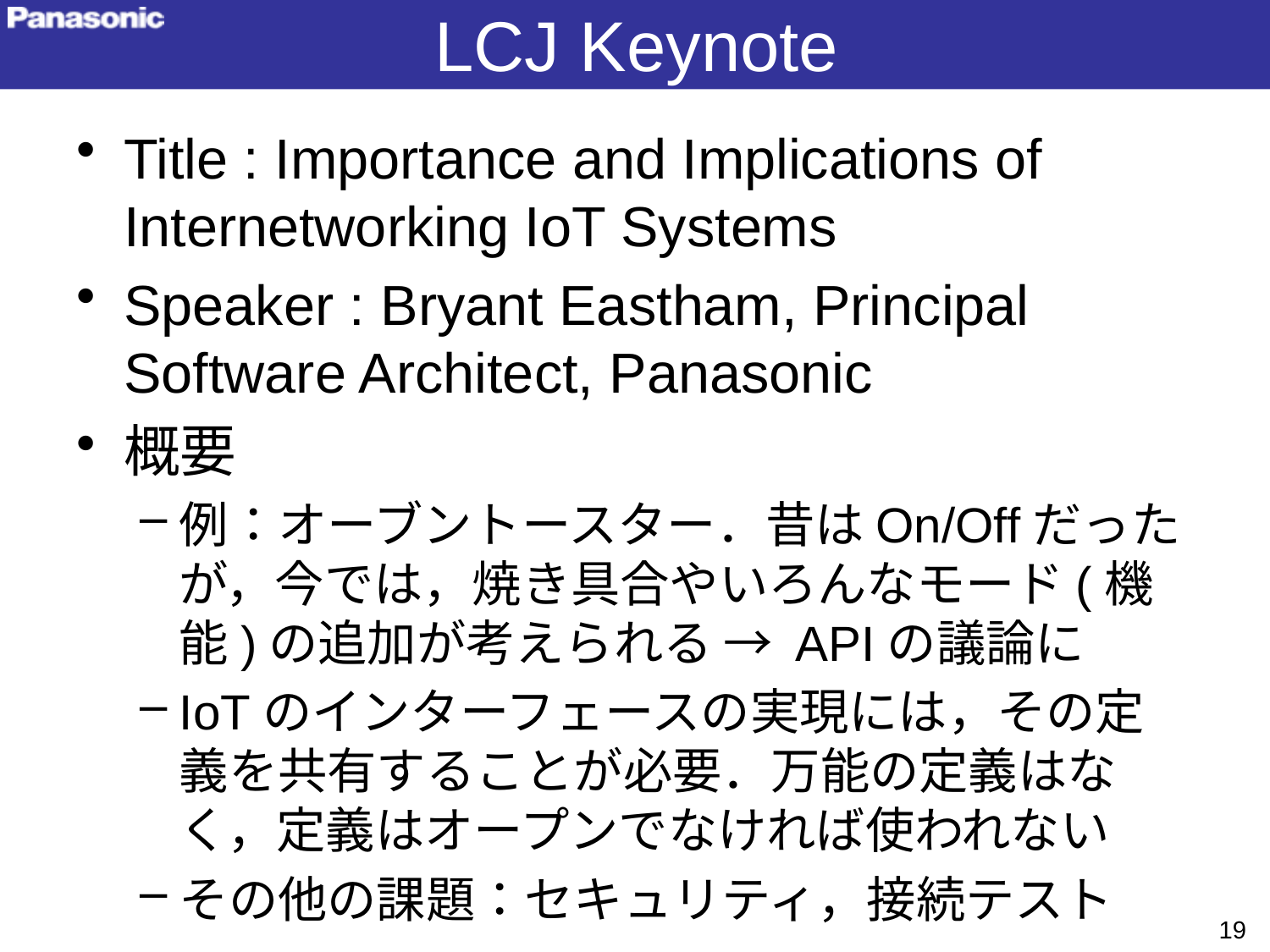

# LCJ Keynote
Title : Importance and Implications of Internetworking IoT Systems
Speaker : Bryant Eastham, Principal Software Architect, Panasonic
概要
例：オーブントースター．昔はOn/Offだったが，今では，焼き具合やいろんなモード(機能)の追加が考えられる → APIの議論に
IoTのインターフェースの実現には，その定義を共有することが必要．万能の定義はなく，定義はオープンでなければ使われない
その他の課題：セキュリティ，接続テスト
19